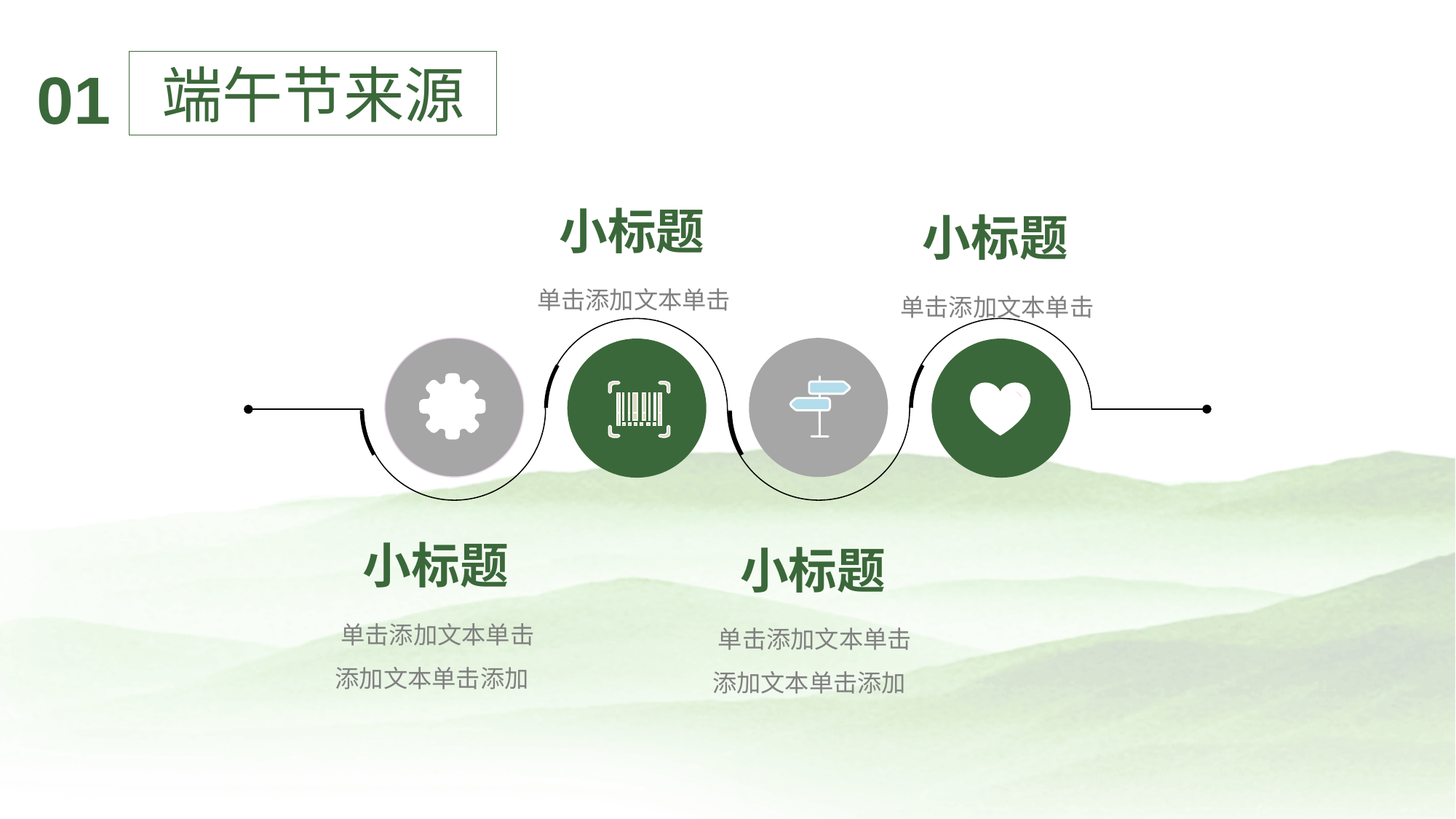

端午节来源
01
小标题
小标题
 单击添加文本单击
 单击添加文本单击

小标题
小标题
 单击添加文本单击添加文本单击添加
 单击添加文本单击添加文本单击添加